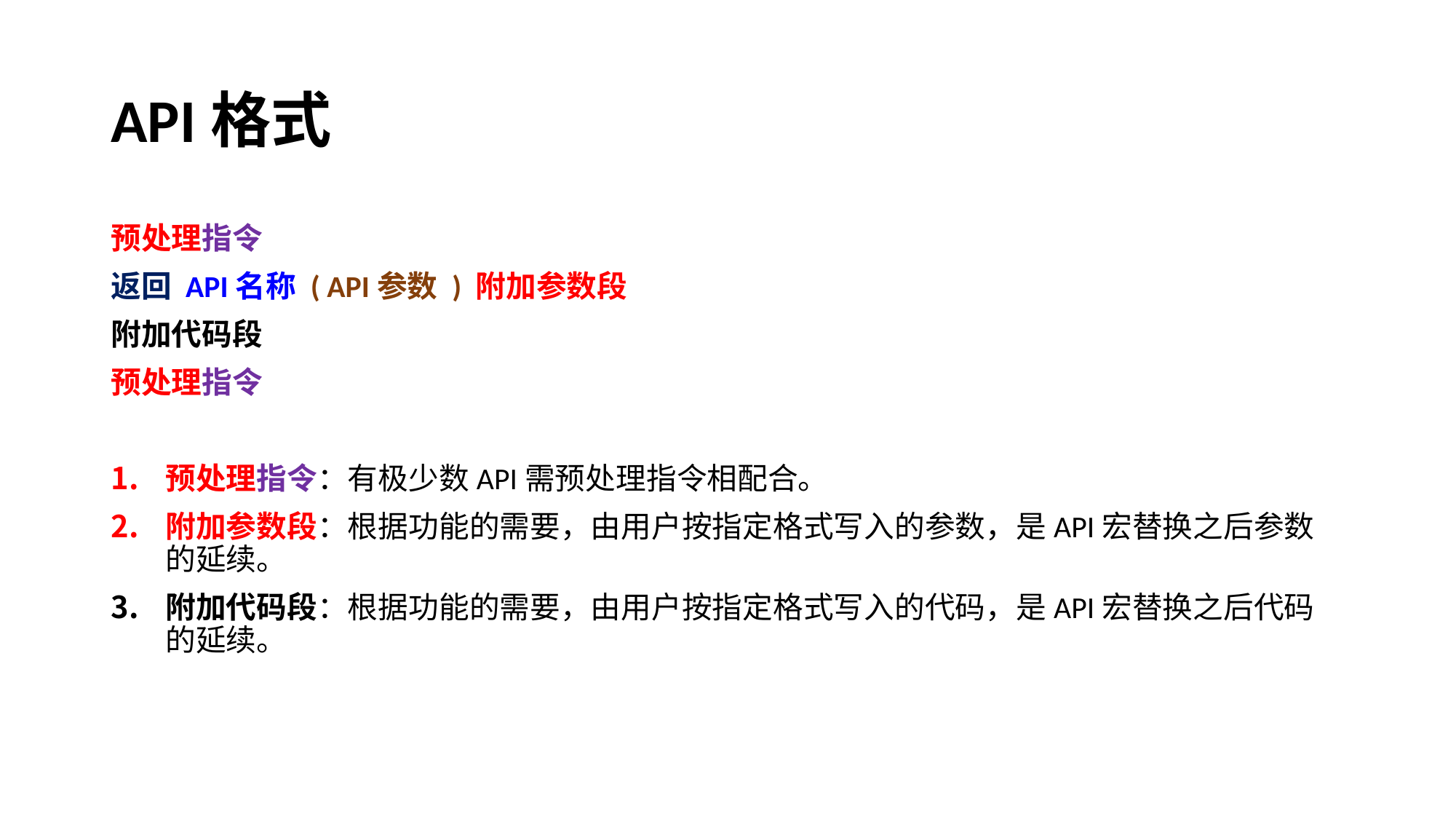

# API格式
预处理指令
返回 API名称 ( API参数 ) 附加参数段
附加代码段
预处理指令

预处理指令：有极少数API需预处理指令相配合。
附加参数段：根据功能的需要，由用户按指定格式写入的参数，是API宏替换之后参数的延续。
附加代码段：根据功能的需要，由用户按指定格式写入的代码，是API宏替换之后代码的延续。